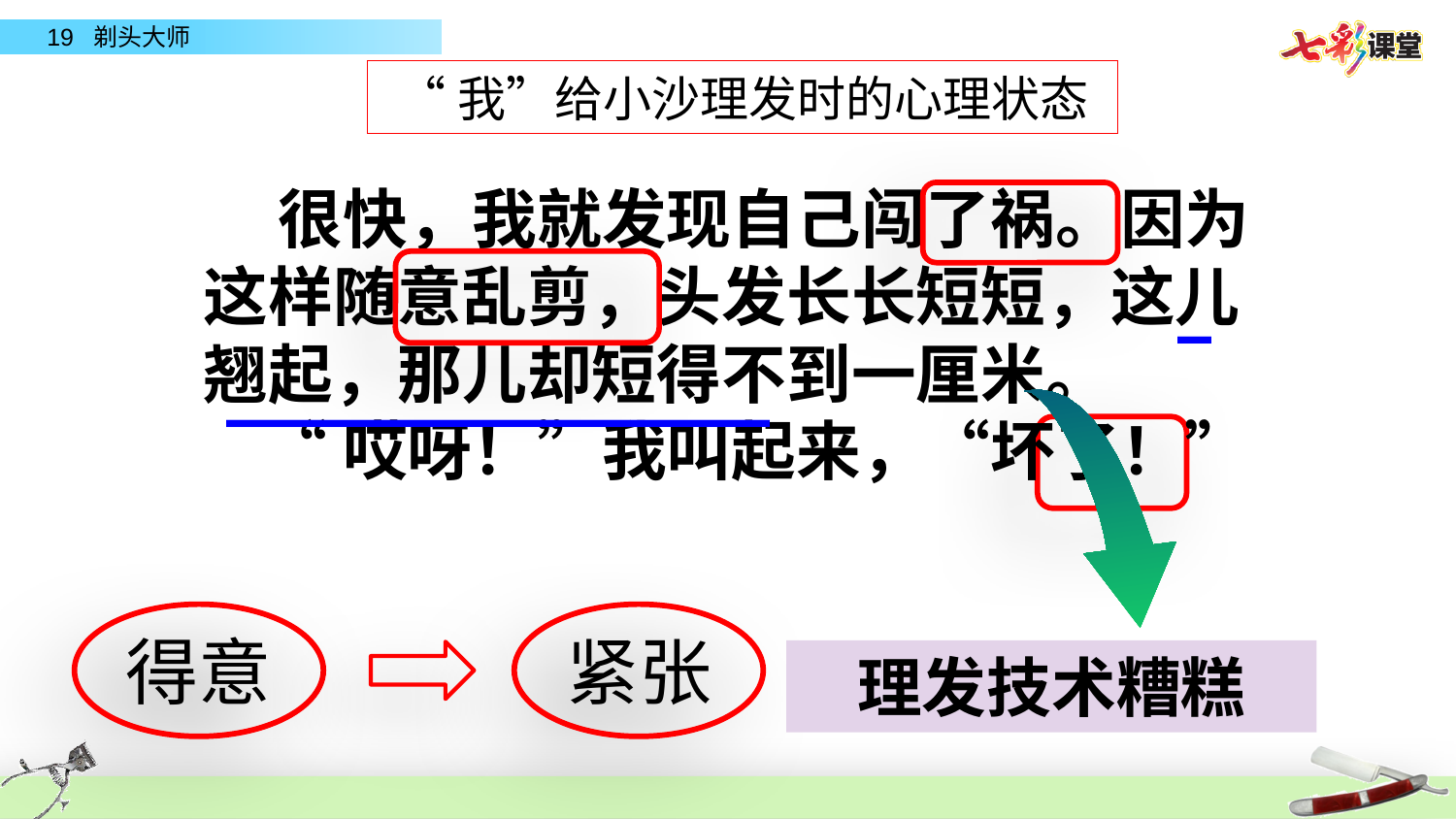

“我”给小沙理发时的心理状态
    很快，我就发现自己闯了祸。因为这样随意乱剪，头发长长短短，这儿翘起，那儿却短得不到一厘米。
    “哎呀！”我叫起来，“坏了！”

—
————————————————

得意
紧张
理发技术糟糕